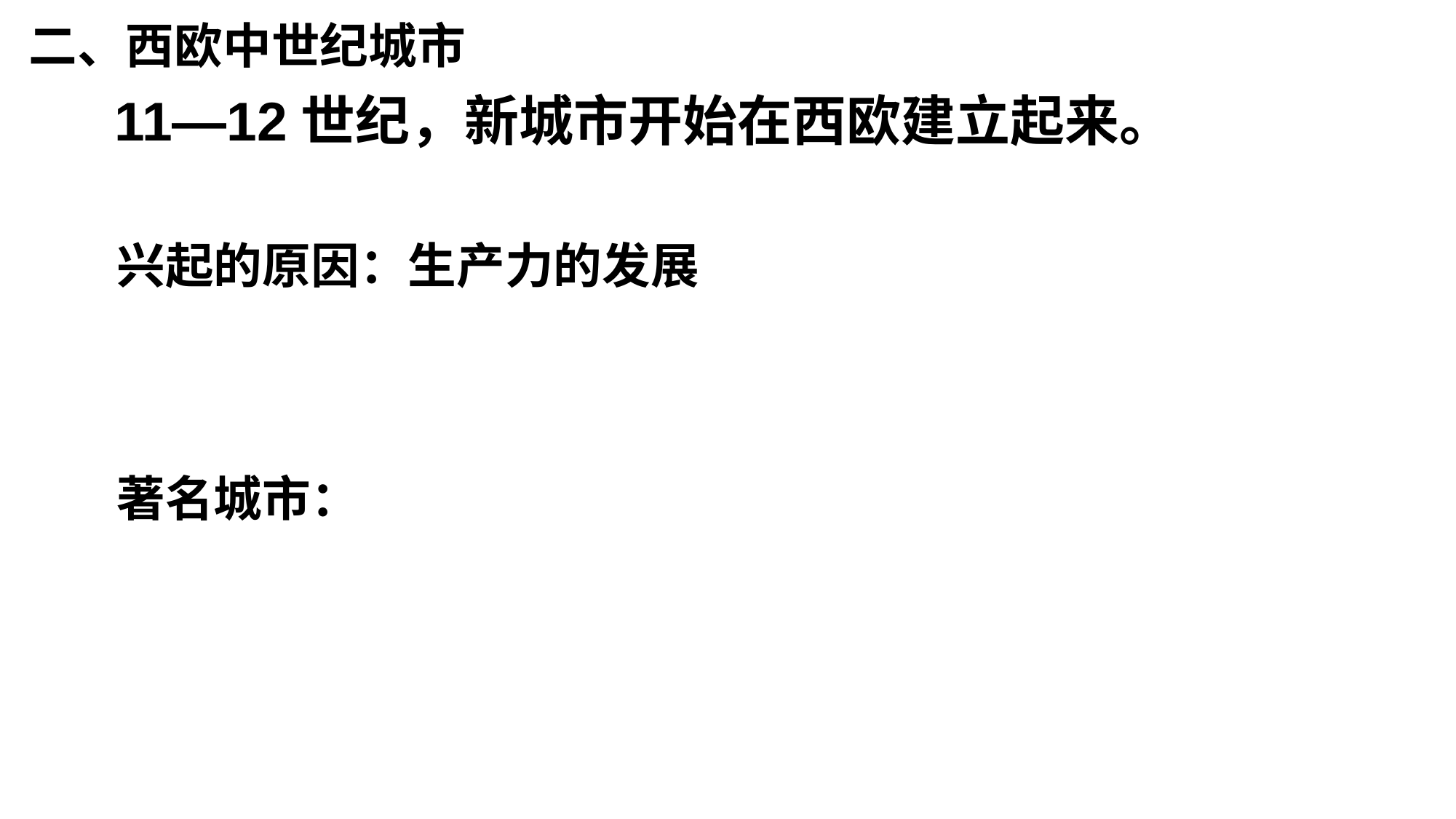

二、西欧中世纪城市
11—12世纪，新城市开始在西欧建立起来。
兴起的原因：生产力的发展

著名城市：